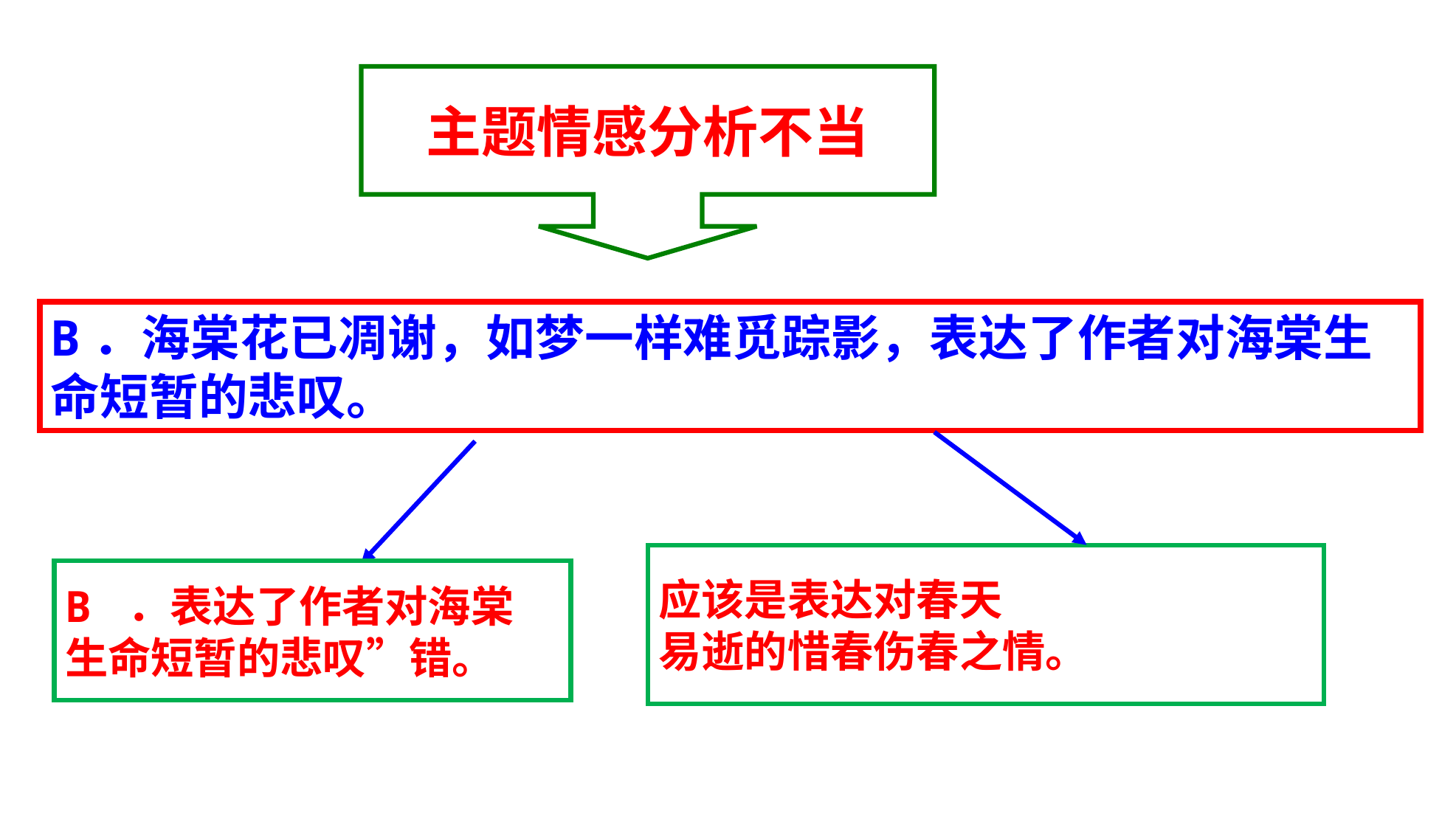

主题情感分析不当
B．海棠花已凋谢，如梦一样难觅踪影，表达了作者对海棠生命短暂的悲叹。

应该是表达对春天
易逝的惜春伤春之情。
B ．表达了作者对海棠
生命短暂的悲叹”错。